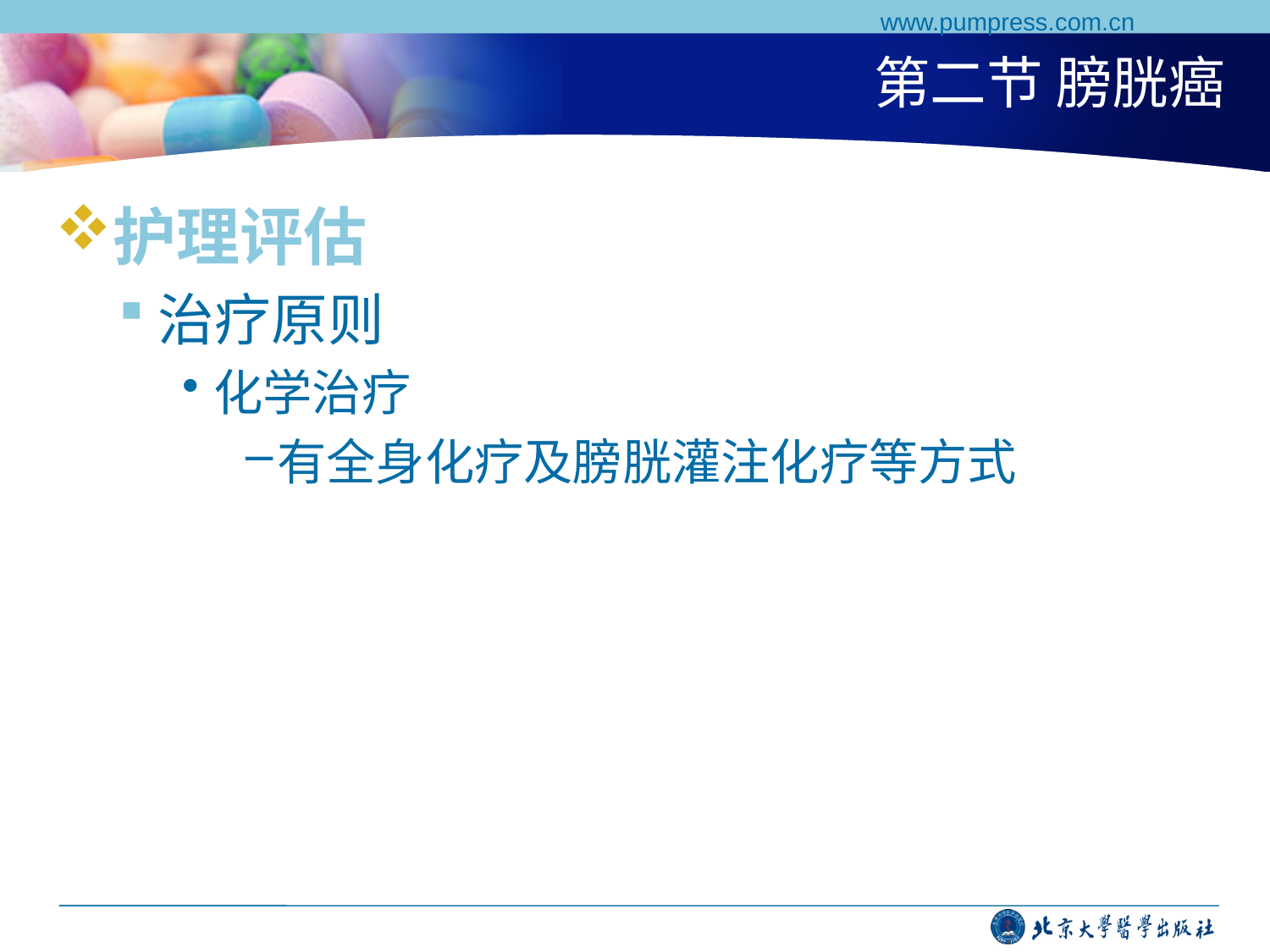

www.pumpress.com.cn
# 第二节 膀胱癌
护理评估
治疗原则
化学治疗
有全身化疗及膀胱灌注化疗等方式